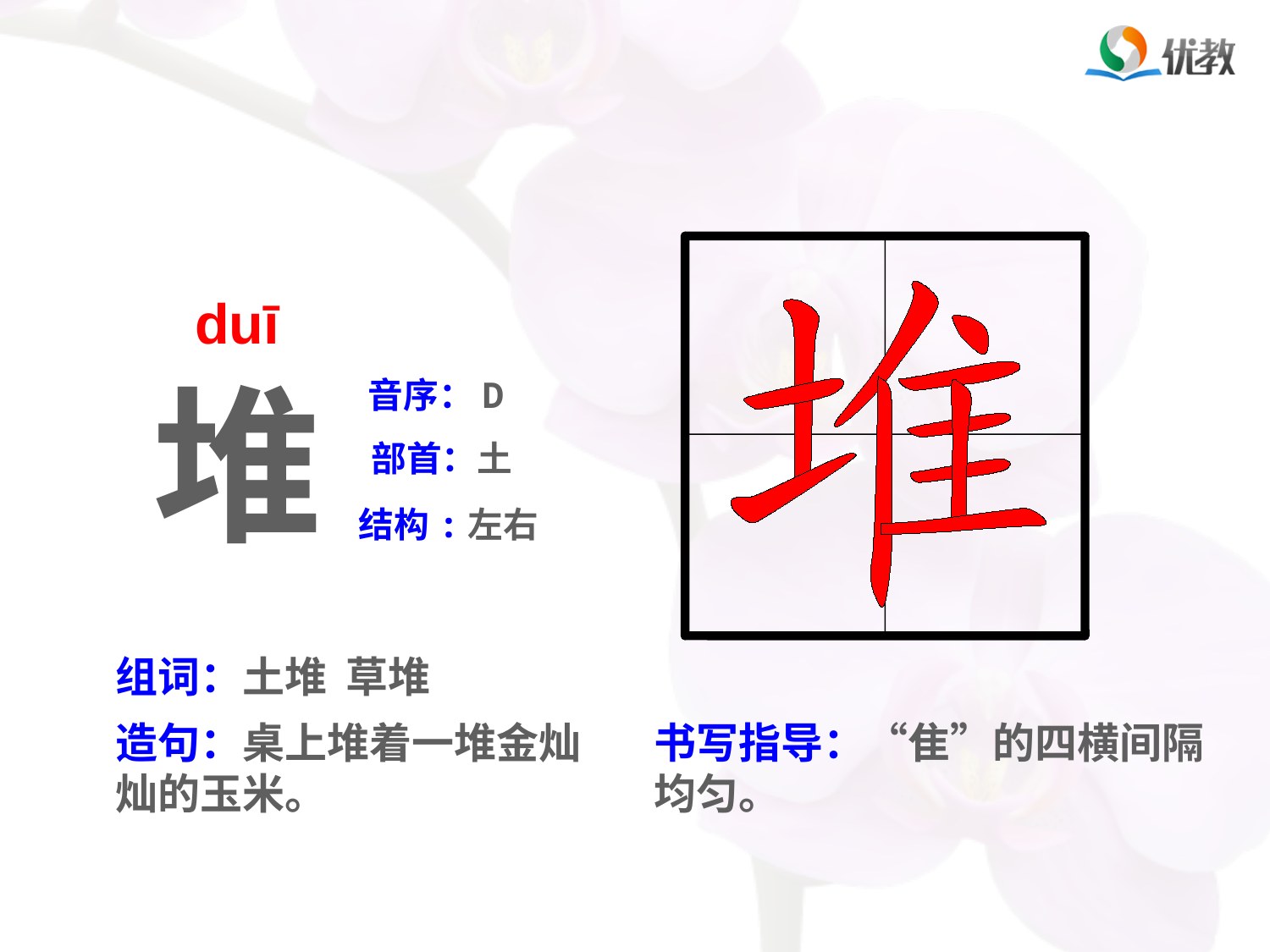

duī

堆

音序：D

部首：土

结构:左右

组词：土堆  草堆
造句：桌上堆着一堆金灿灿的玉米。
书写指导：“隹”的四横间隔均匀。